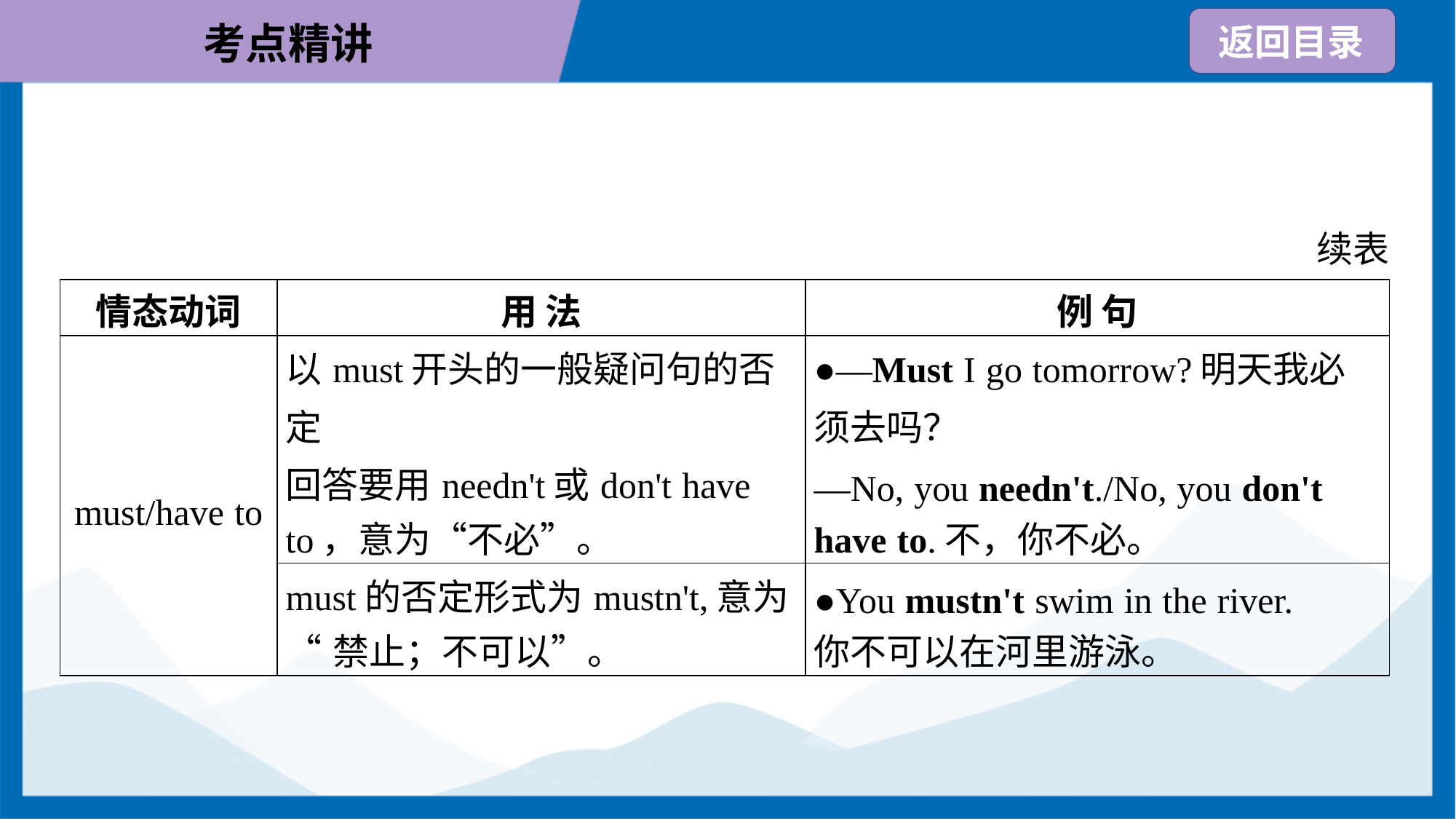

续表
| 情态动词 | 用 法 | 例 句 |
| --- | --- | --- |
| must/have to | 以must开头的一般疑问句的否定 回答要用needn't或don't have to，意为“不必”。 | ●—Must I go tomorrow?明天我必 须去吗？ —No, you needn't./No, you don't have to.不，你不必。 |
|  | must的否定形式为mustn't,意为 “禁止；不可以”。 | ●You mustn't swim in the river. 你不可以在河里游泳。 |